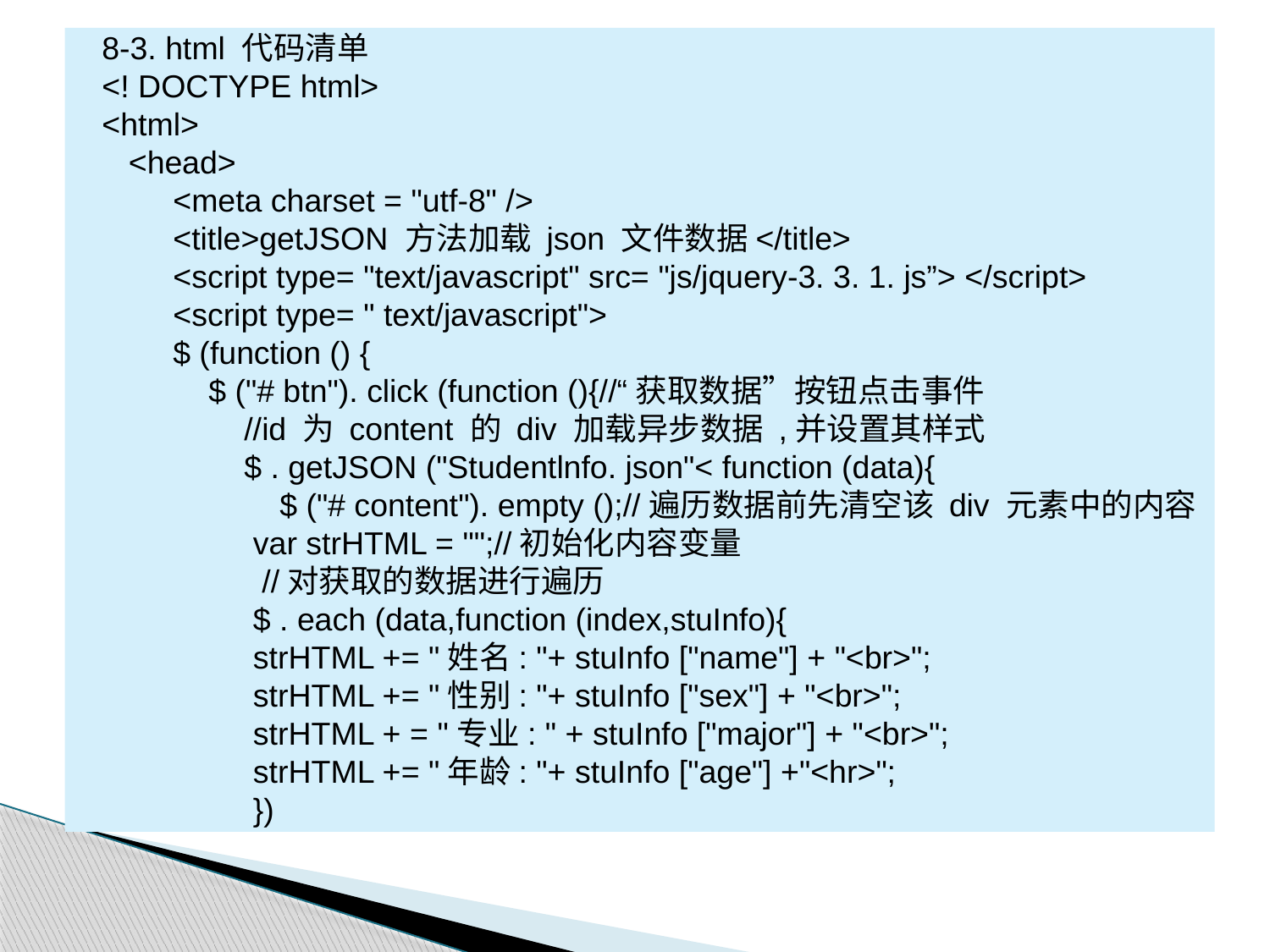

8-3. html 代码清单
<! DOCTYPE html>
<html>
   <head>
        <meta charset = "utf-8" />
        <title>getJSON 方法加载 json 文件数据</title>
        <script type= "text/javascript" src= "js/jquery-3. 3. 1. js”> </script>
        <script type= " text/javascript">
        $ (function () {
            $ ("# btn"). click (function (){//“获取数据”按钮点击事件
                //id 为 content 的 div 加载异步数据 ,并设置其样式
                $ . getJSON ("Studentlnfo. json"< function (data){
                    $ ("# content"). empty ();//遍历数据前先清空该 div 元素中的内容
                 var strHTML = "";//初始化内容变量
                  //对获取的数据进行遍历
                 $ . each (data,function (index,stuInfo){
                 strHTML += "姓名: "+ stuInfo ["name"] + "<br>";
                 strHTML += "性别: "+ stuInfo ["sex"] + "<br>";
                 strHTML + = "专业: " + stuInfo ["major"] + "<br>";
                 strHTML += "年龄: "+ stuInfo ["age"] +"<hr>";
                 })